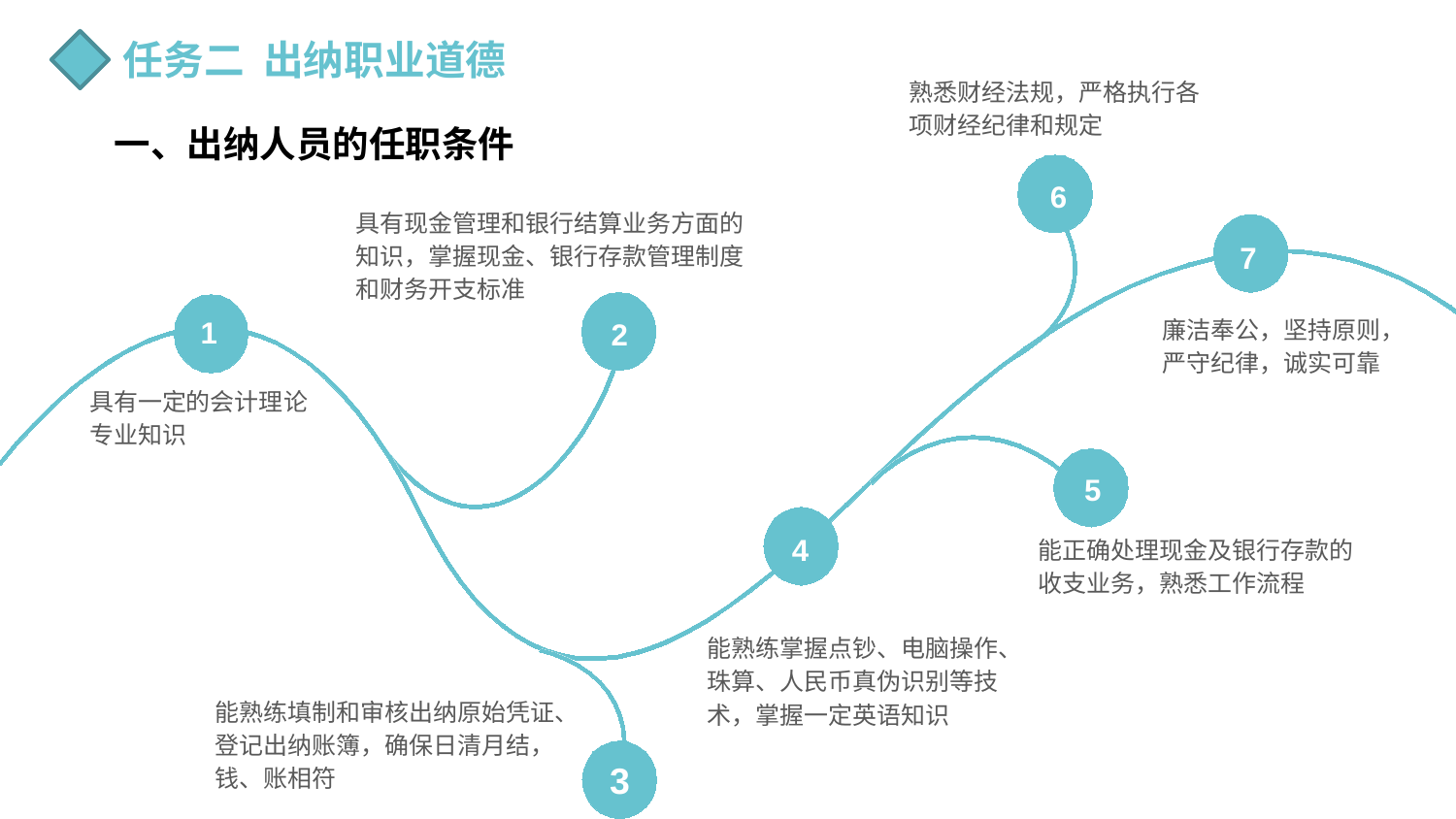

任务二  出纳职业道德

熟悉财经法规，严格执行各项财经纪律和规定

一、出纳人员的任职条件

6
具有现金管理和银行结算业务方面的知识，掌握现金、银行存款管理制度和财务开支标准

7

1
2
廉洁奉公，坚持原则，严守纪律，诚实可靠
具有一定的会计理论专业知识

5

4
能正确处理现金及银行存款的收支业务，熟悉工作流程
能熟练掌握点钞、电脑操作、珠算、人民币真伪识别等技术，掌握一定英语知识

能熟练填制和审核出纳原始凭证、登记出纳账簿，确保日清月结，钱、账相符

3